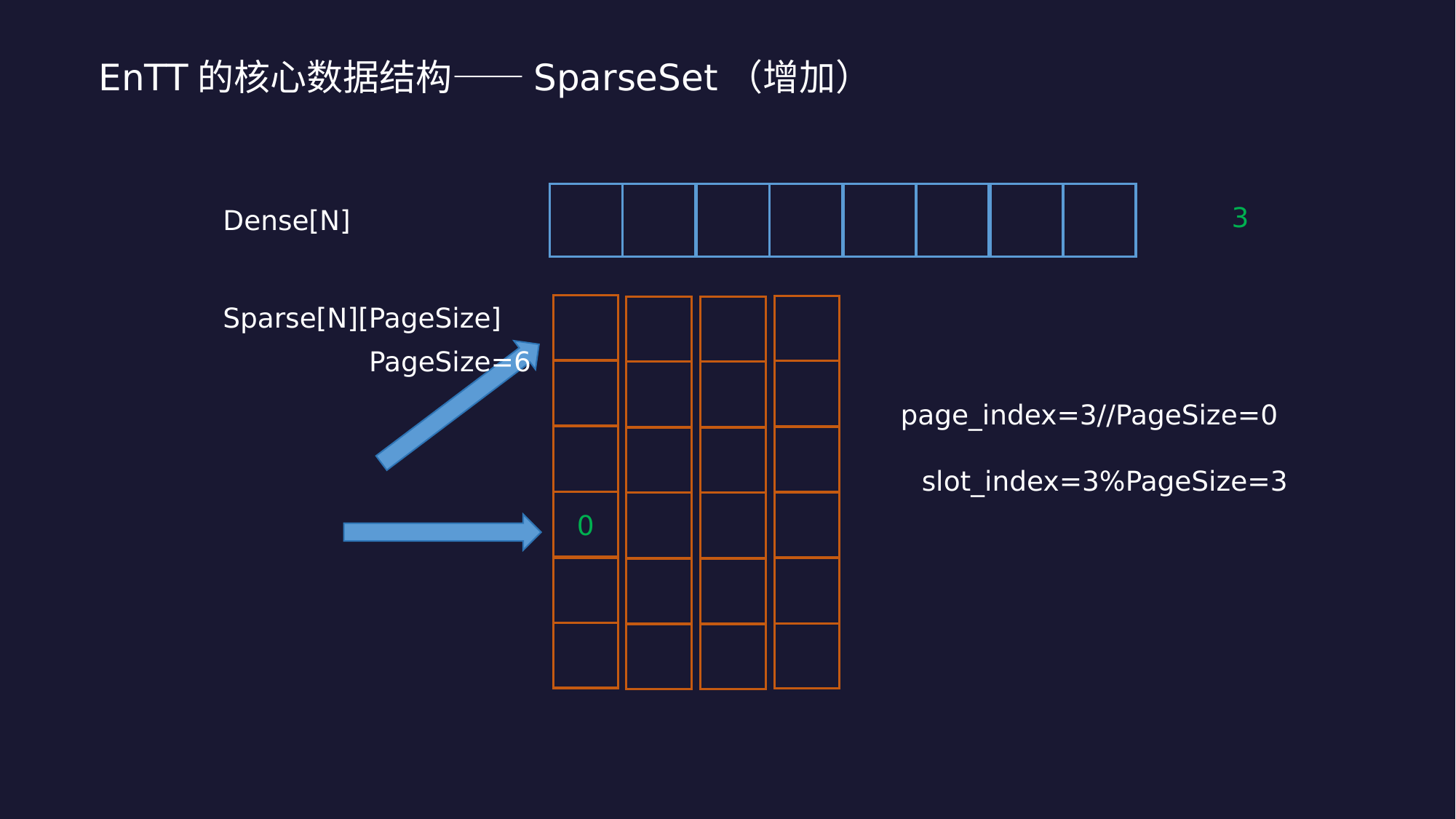

EnTT的核心数据结构——SparseSet（增加）

3
Dense[N]

Sparse[N][PageSize]

PageSize=6

page_index=3//PageSize=0
slot_index=3%PageSize=3
0